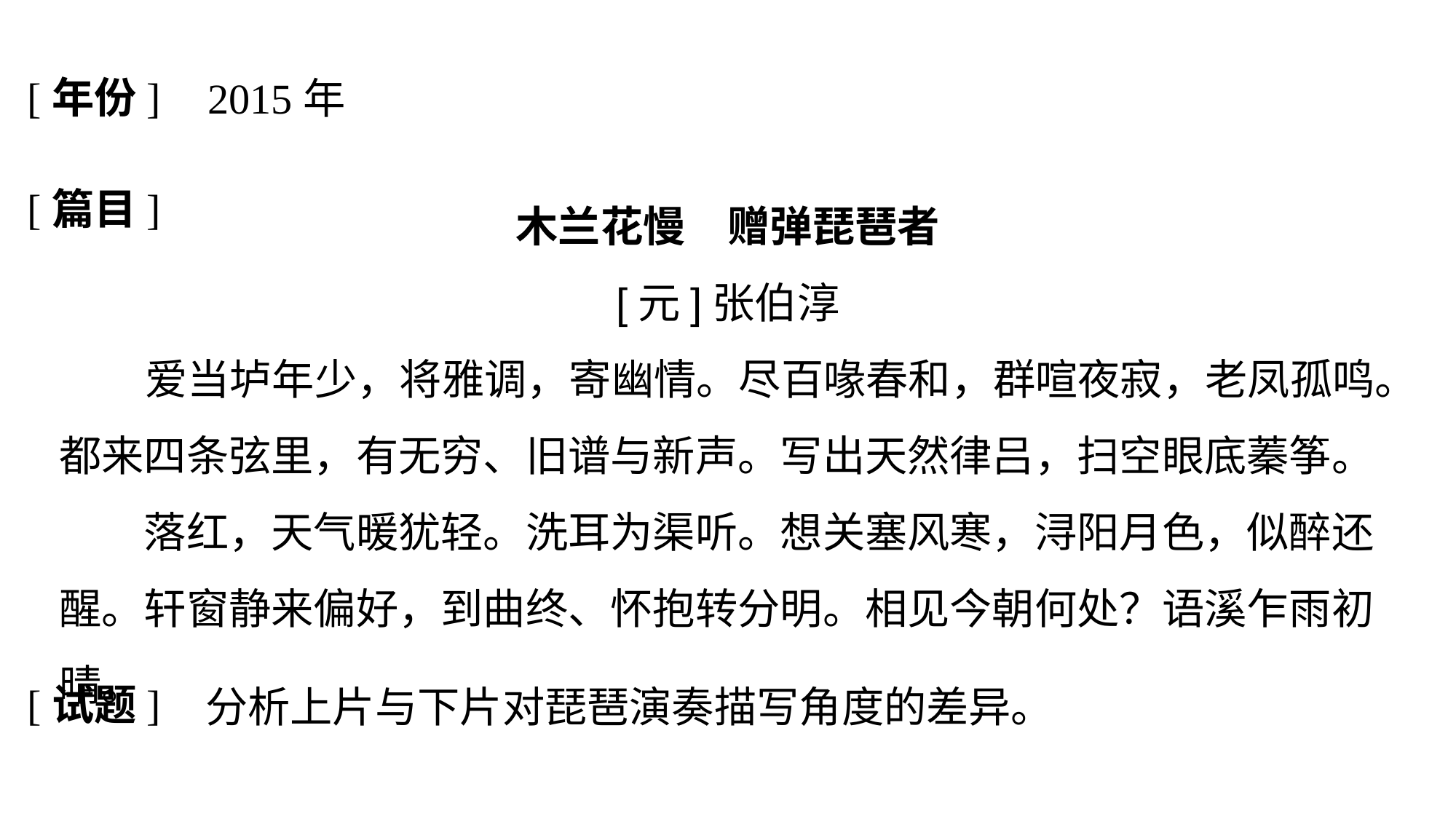

[年份]
2015年
[篇目]
木兰花慢　赠弹琵琶者
[元]张伯淳
        爱当垆年少，将雅调，寄幽情。尽百喙春和，群喧夜寂，老凤孤鸣。都来四条弦里，有无穷、旧谱与新声。写出天然律吕，扫空眼底蓁筝。　　落红，天气暖犹轻。洗耳为渠听。想关塞风寒，浔阳月色，似醉还醒。轩窗静来偏好，到曲终、怀抱转分明。相见今朝何处？语溪乍雨初晴。
[试题]
分析上片与下片对琵琶演奏描写角度的差异。